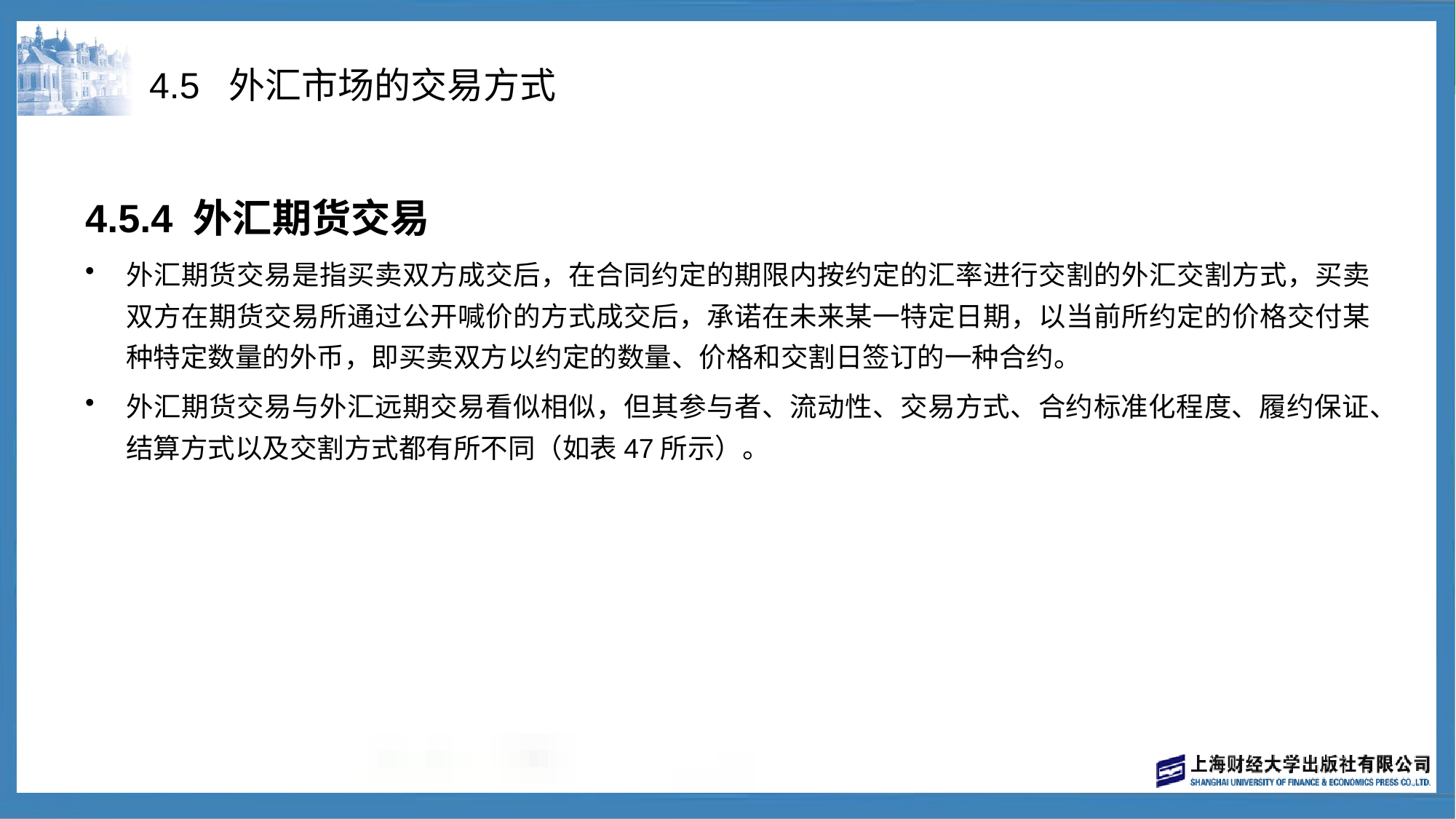

# 4.5  外汇市场的交易方式
4.5.4 外汇期货交易
外汇期货交易是指买卖双方成交后，在合同约定的期限内按约定的汇率进行交割的外汇交割方式，买卖双方在期货交易所通过公开喊价的方式成交后，承诺在未来某一特定日期，以当前所约定的价格交付某种特定数量的外币，即买卖双方以约定的数量、价格和交割日签订的一种合约。
外汇期货交易与外汇远期交易看似相似，但其参与者、流动性、交易方式、合约标准化程度、履约保证、结算方式以及交割方式都有所不同（如表47所示）。